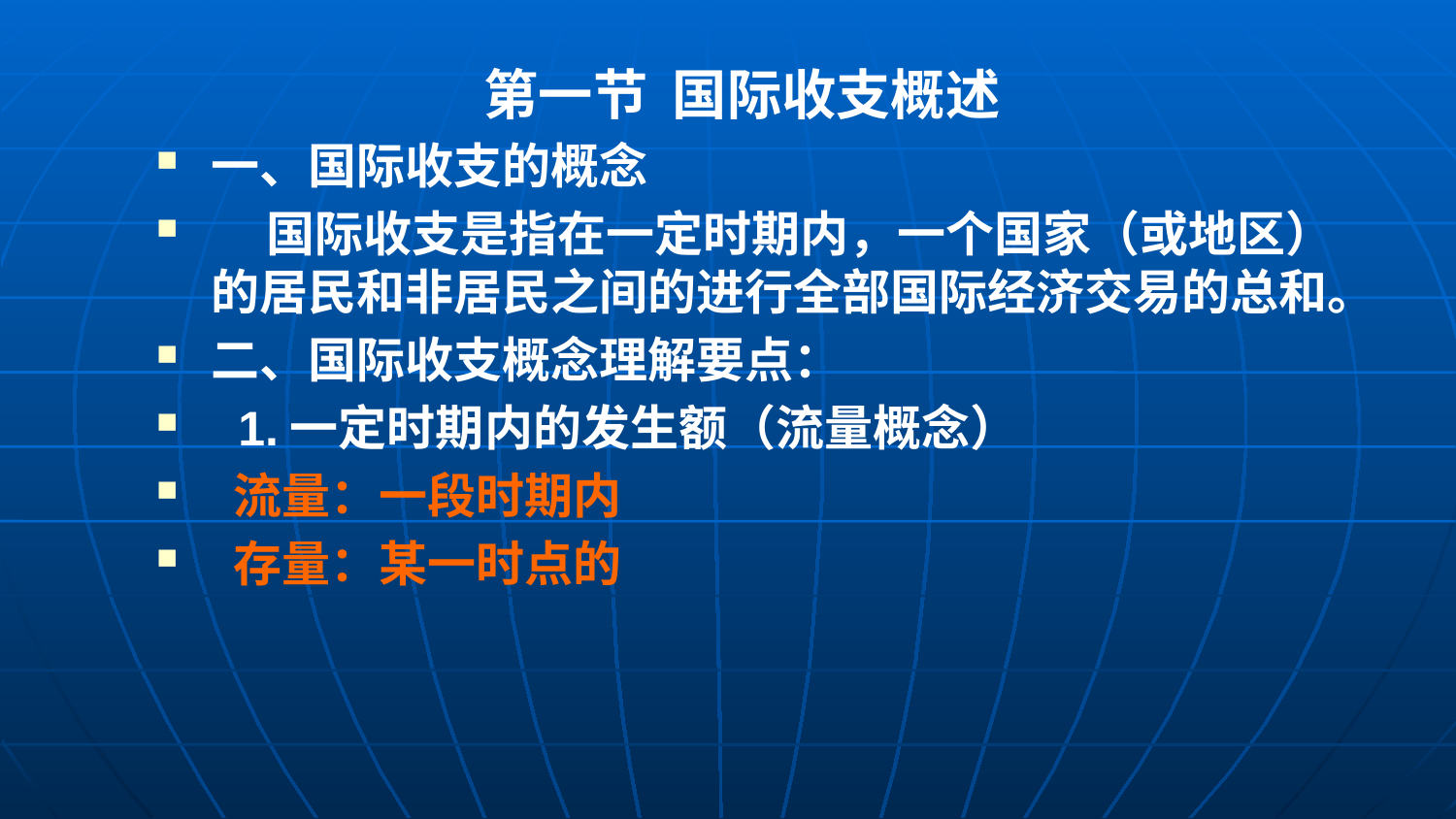

第一节  国际收支概述
一、国际收支的概念
    国际收支是指在一定时期内，一个国家（或地区）的居民和非居民之间的进行全部国际经济交易的总和。
二、国际收支概念理解要点：
  1.一定时期内的发生额（流量概念）
 流量：一段时期内
 存量：某一时点的